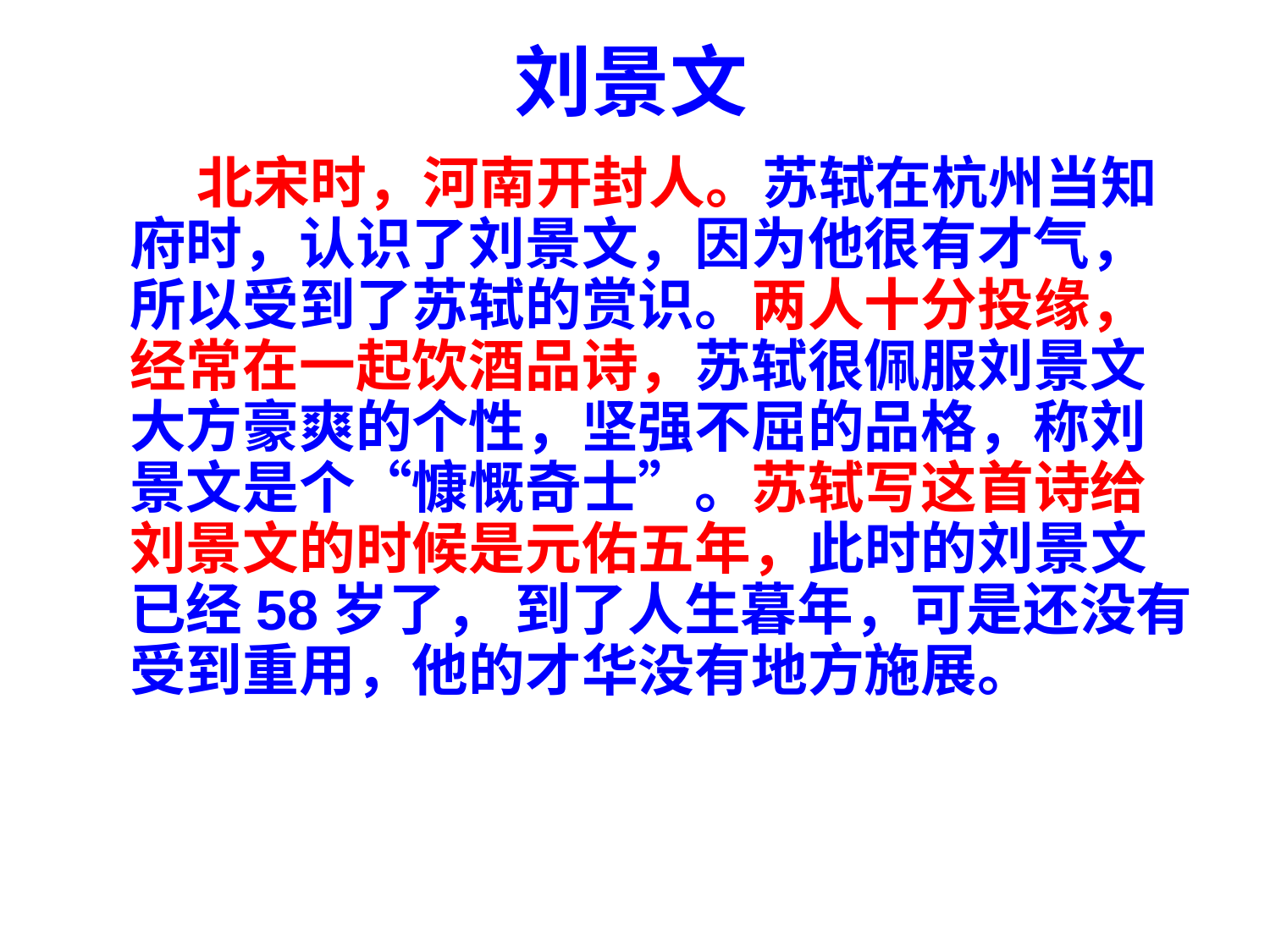

# 刘景文
        北宋时，河南开封人。苏轼在杭州当知府时，认识了刘景文，因为他很有才气，所以受到了苏轼的赏识。两人十分投缘，经常在一起饮酒品诗，苏轼很佩服刘景文大方豪爽的个性，坚强不屈的品格，称刘景文是个“慷慨奇士”。苏轼写这首诗给刘景文的时候是元佑五年，此时的刘景文已经58岁了， 到了人生暮年，可是还没有受到重用，他的才华没有地方施展。